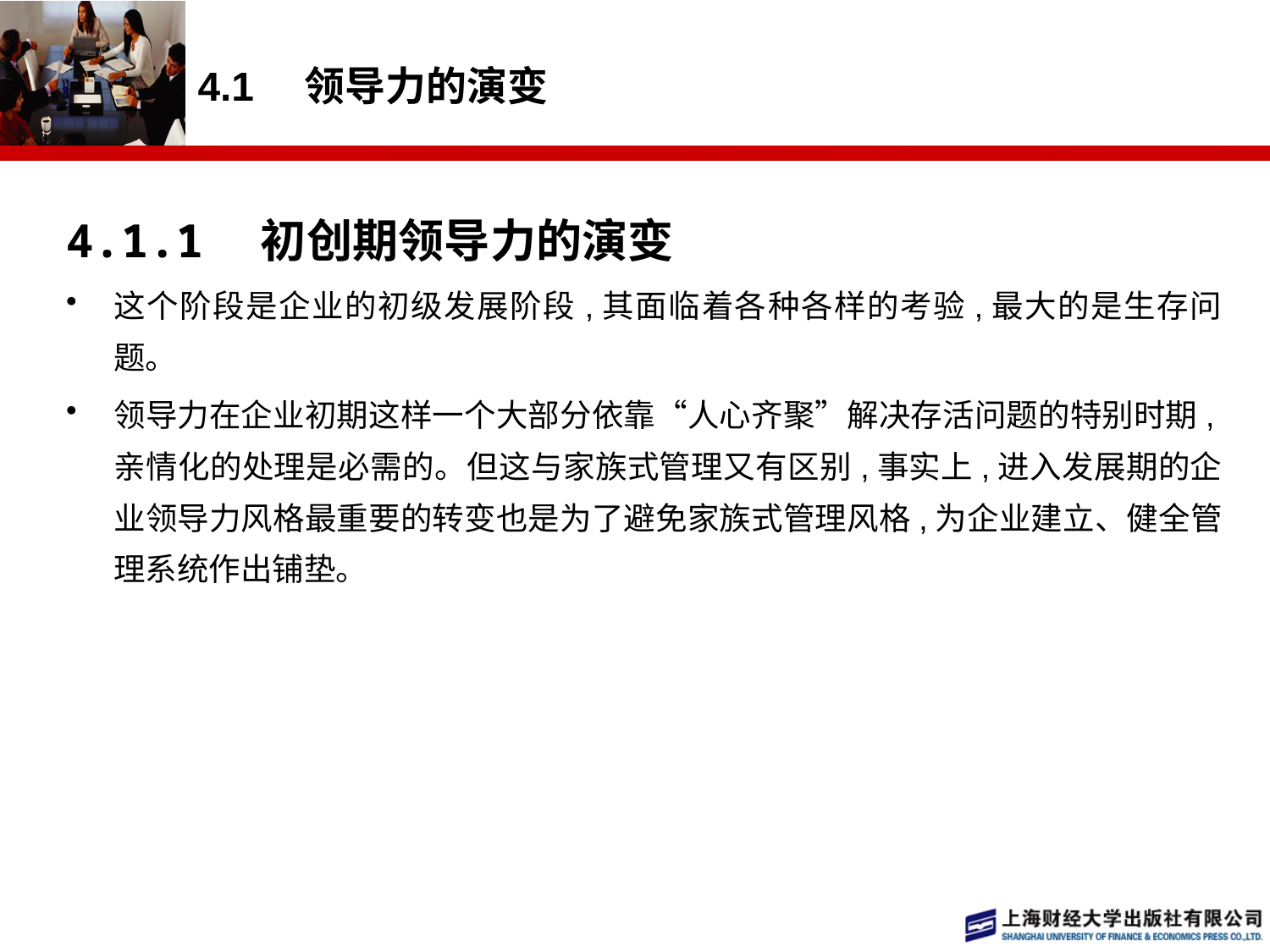

# 4.1　领导力的演变
4.1.1　初创期领导力的演变
这个阶段是企业的初级发展阶段,其面临着各种各样的考验,最大的是生存问题。
领导力在企业初期这样一个大部分依靠“人心齐聚”解决存活问题的特别时期,亲情化的处理是必需的。但这与家族式管理又有区别,事实上,进入发展期的企业领导力风格最重要的转变也是为了避免家族式管理风格,为企业建立、健全管理系统作出铺垫。